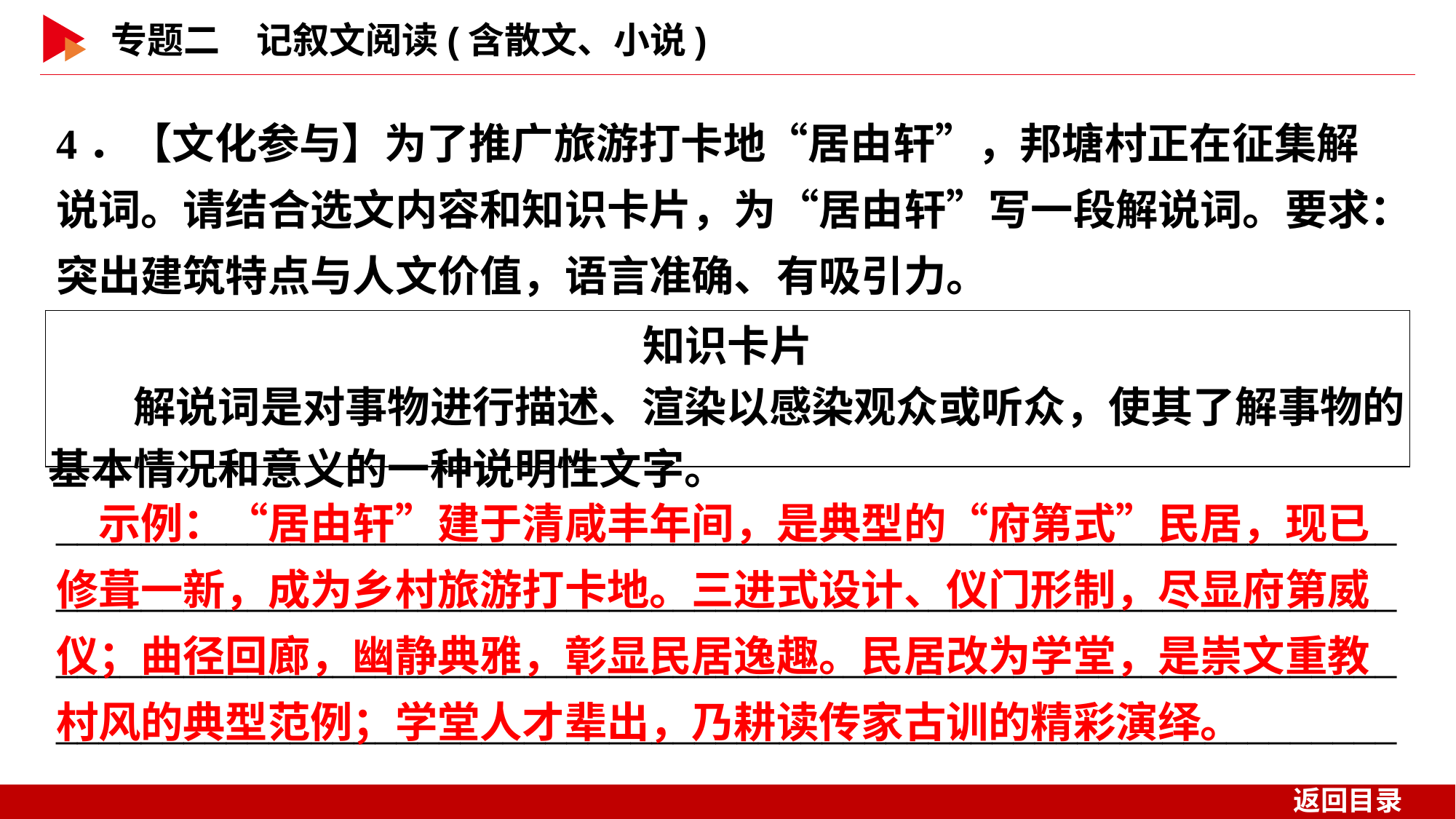

4．【文化参与】为了推广旅游打卡地“居由轩”，邦塘村正在征集解说词。请结合选文内容和知识卡片，为“居由轩”写一段解说词。要求：突出建筑特点与人文价值，语言准确、有吸引力。
| 知识卡片 　　解说词是对事物进行描述、渲染以感染观众或听众，使其了解事物的基本情况和意义的一种说明性文字。 |
| --- |
　示例：“居由轩”建于清咸丰年间，是典型的“府第式”民居，现已修葺一新，成为乡村旅游打卡地。三进式设计、仪门形制，尽显府第威仪；曲径回廊，幽静典雅，彰显民居逸趣。民居改为学堂，是崇文重教村风的典型范例；学堂人才辈出，乃耕读传家古训的精彩演绎。
____________________________________________________________________________________________________________________________________________________________________________________________________________________________________________________________